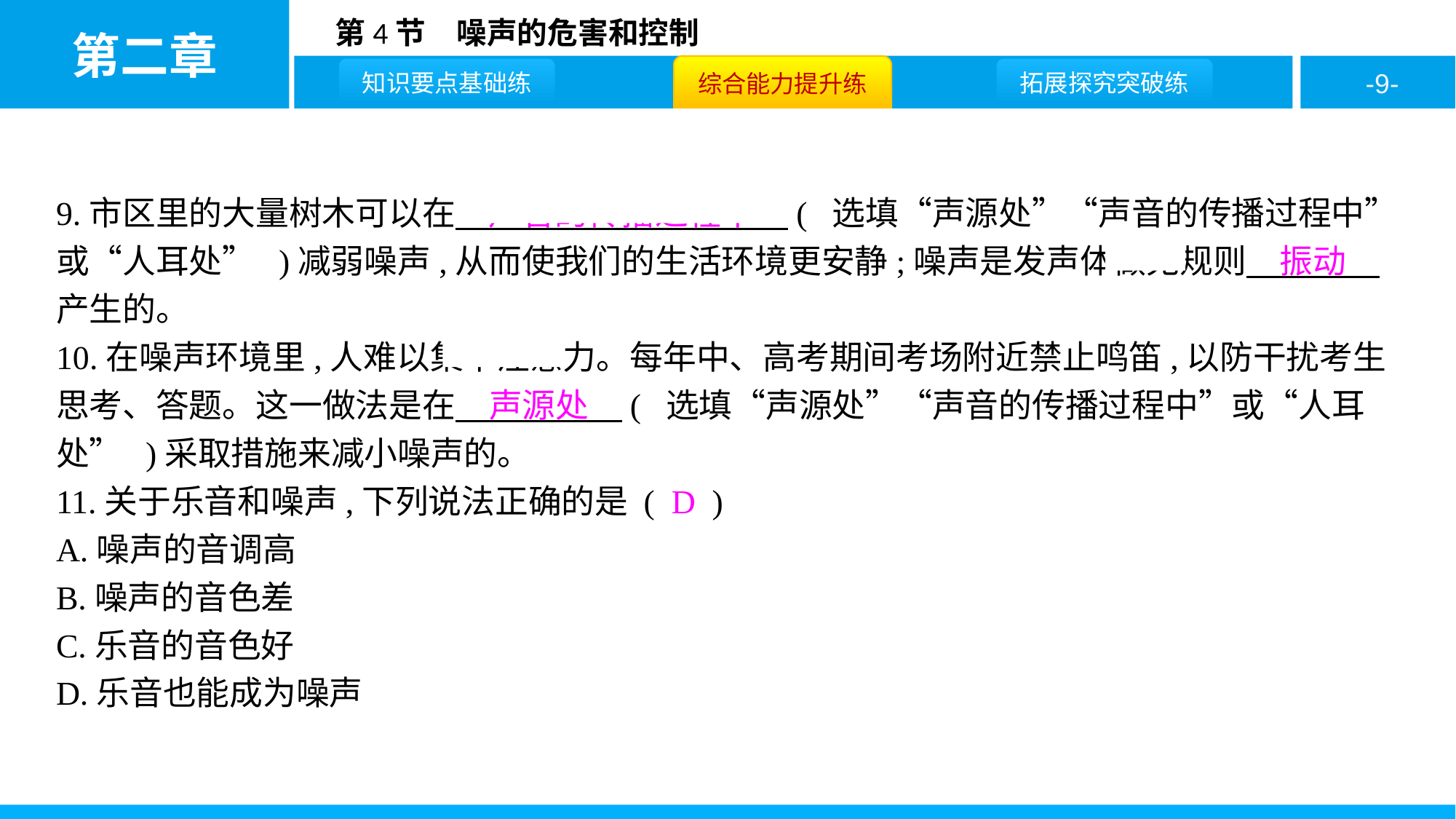

9.市区里的大量树木可以在　声音的传播过程中　(  选填“声源处”“声音的传播过程中”或“人耳处”  )减弱噪声,从而使我们的生活环境更安静;噪声是发声体做无规则　振动　产生的。
10.在噪声环境里,人难以集中注意力。每年中、高考期间考场附近禁止鸣笛,以防干扰考生思考、答题。这一做法是在　声源处　(  选填“声源处”“声音的传播过程中”或“人耳处”  )采取措施来减小噪声的。
11.关于乐音和噪声,下列说法正确的是 (  D  )
A.噪声的音调高
B.噪声的音色差
C.乐音的音色好
D.乐音也能成为噪声